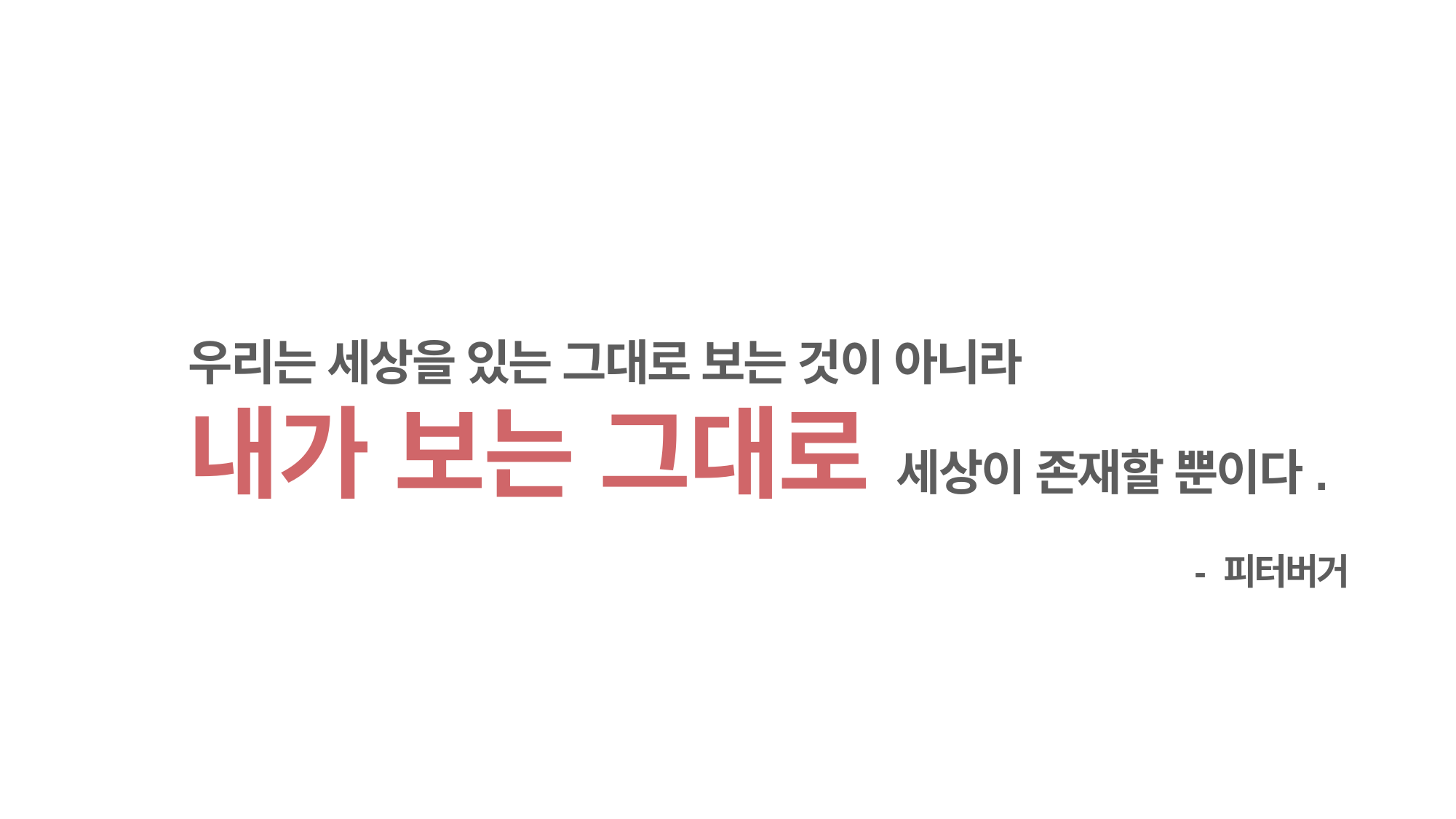

우리는 세상을 있는 그대로 보는 것이 아니라
내가 보는 그대로 세상이 존재할 뿐이다.
- 피터버거